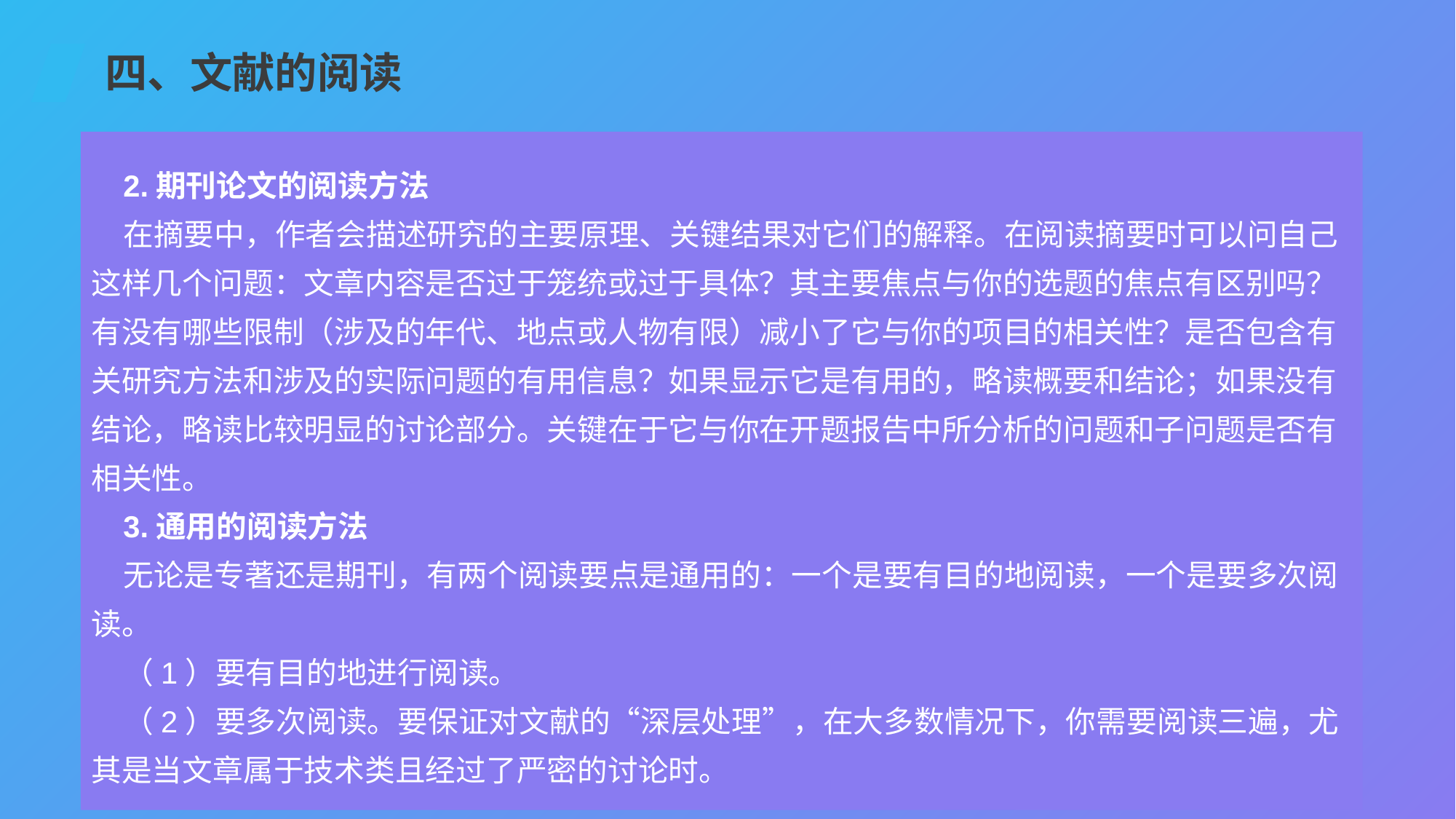

四、文献的阅读
2.期刊论文的阅读方法
在摘要中，作者会描述研究的主要原理、关键结果对它们的解释。在阅读摘要时可以问自己这样几个问题：文章内容是否过于笼统或过于具体？其主要焦点与你的选题的焦点有区别吗？有没有哪些限制（涉及的年代、地点或人物有限）减小了它与你的项目的相关性？是否包含有关研究方法和涉及的实际问题的有用信息？如果显示它是有用的，略读概要和结论；如果没有结论，略读比较明显的讨论部分。关键在于它与你在开题报告中所分析的问题和子问题是否有相关性。
3.通用的阅读方法
无论是专著还是期刊，有两个阅读要点是通用的：一个是要有目的地阅读，一个是要多次阅读。
（1）要有目的地进行阅读。
（2）要多次阅读。要保证对文献的“深层处理”，在大多数情况下，你需要阅读三遍，尤其是当文章属于技术类且经过了严密的讨论时。